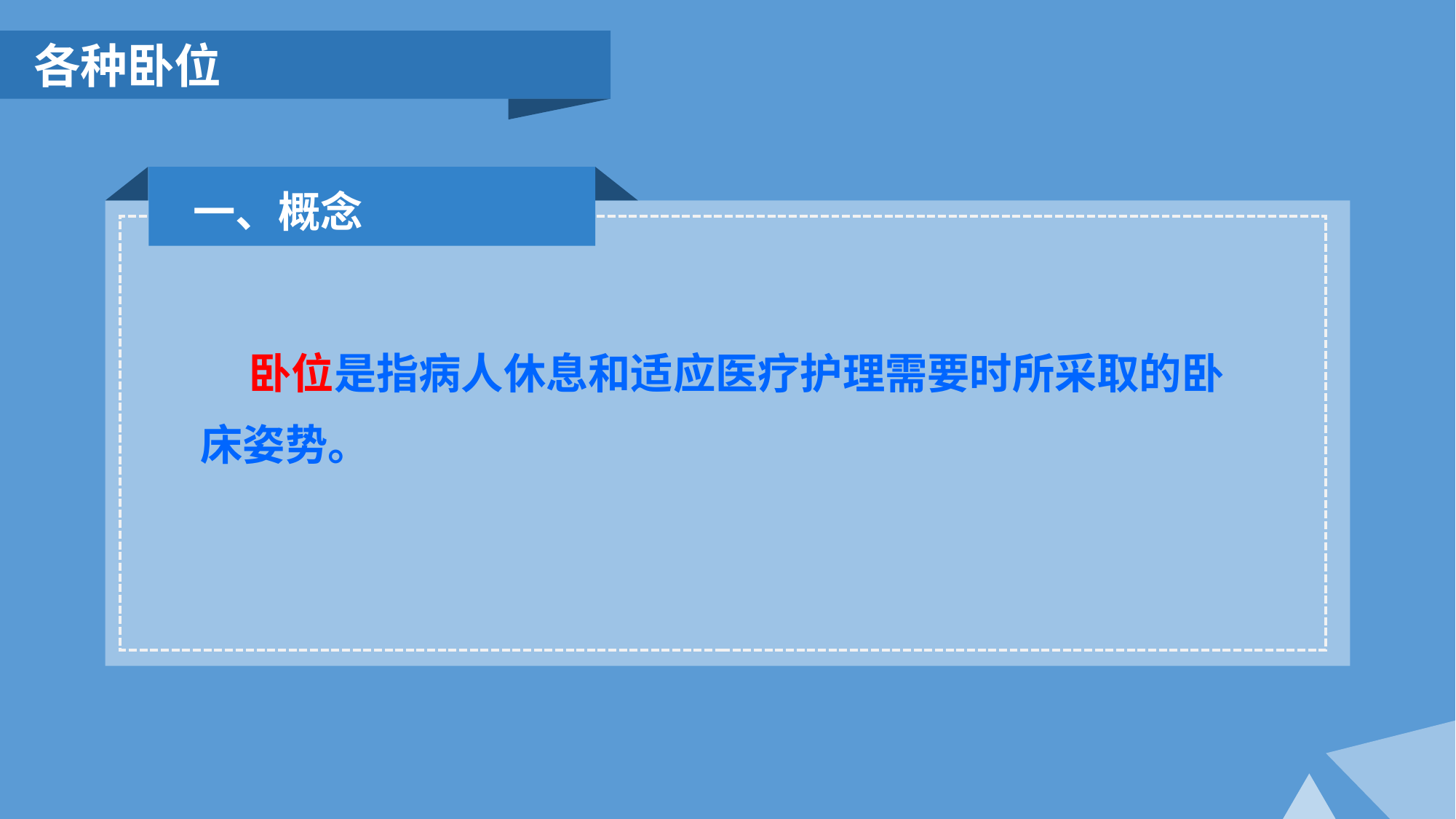

各种卧位

一、概念

    卧位是指病人休息和适应医疗护理需要时所采取的卧床姿势。